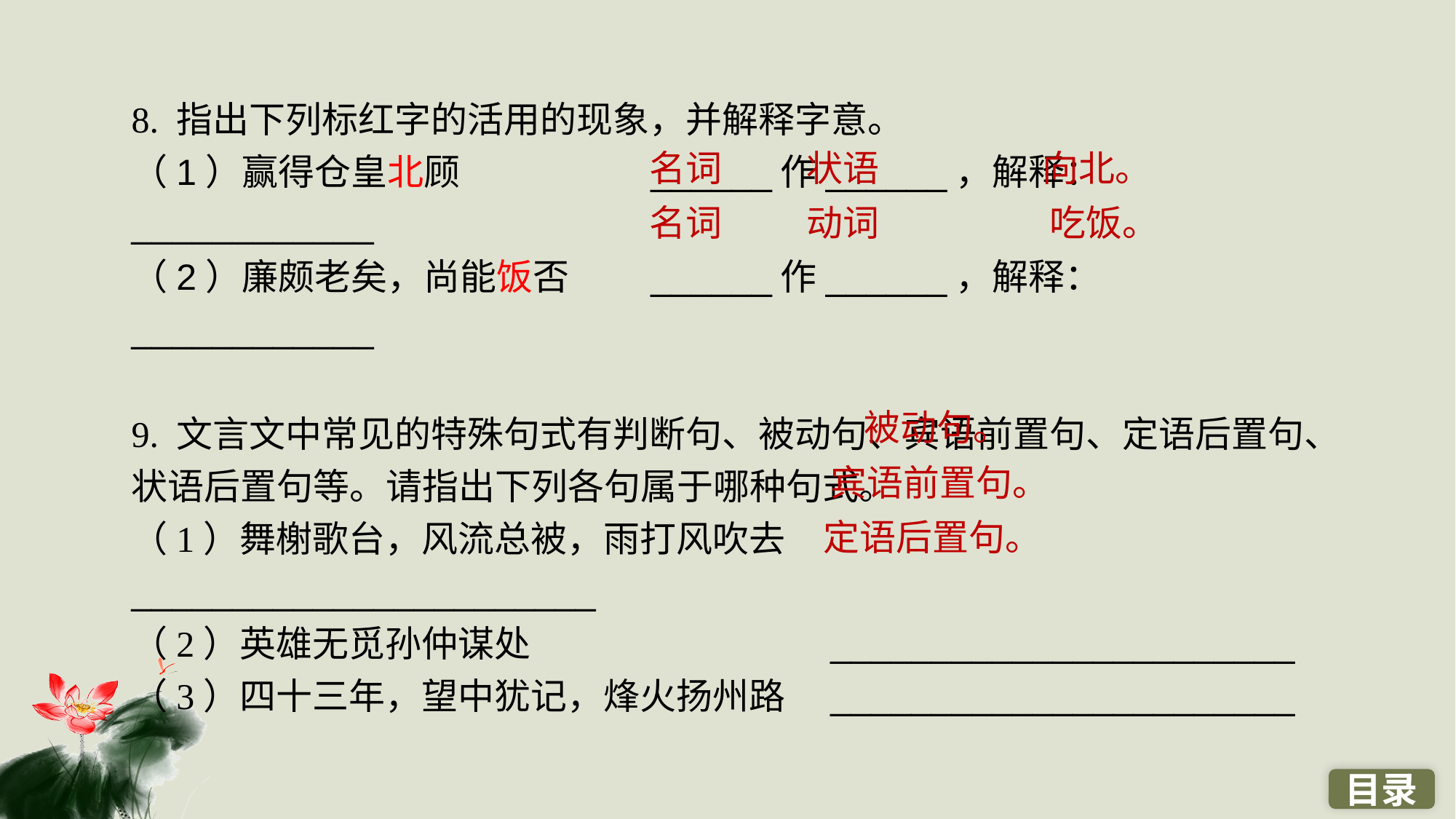

8. 指出下列标红字的活用的现象，并解释字意。
（1）赢得仓皇北顾　　　　　______作______，解释：____________
（2）廉颇老矣，尚能饭否　　______作______，解释：____________

9. 文言文中常见的特殊句式有判断句、被动句、宾语前置句、定语后置句、状语后置句等。请指出下列各句属于哪种句式。
（1）舞榭歌台，风流总被，雨打风吹去　　_______________________
（2）英雄无觅孙仲谋处　　　　　　　　_______________________
（3）四十三年，望中犹记，烽火扬州路　_______________________
名词
状语
向北。
名词
动词
吃饭。
被动句。
宾语前置句。
定语后置句。